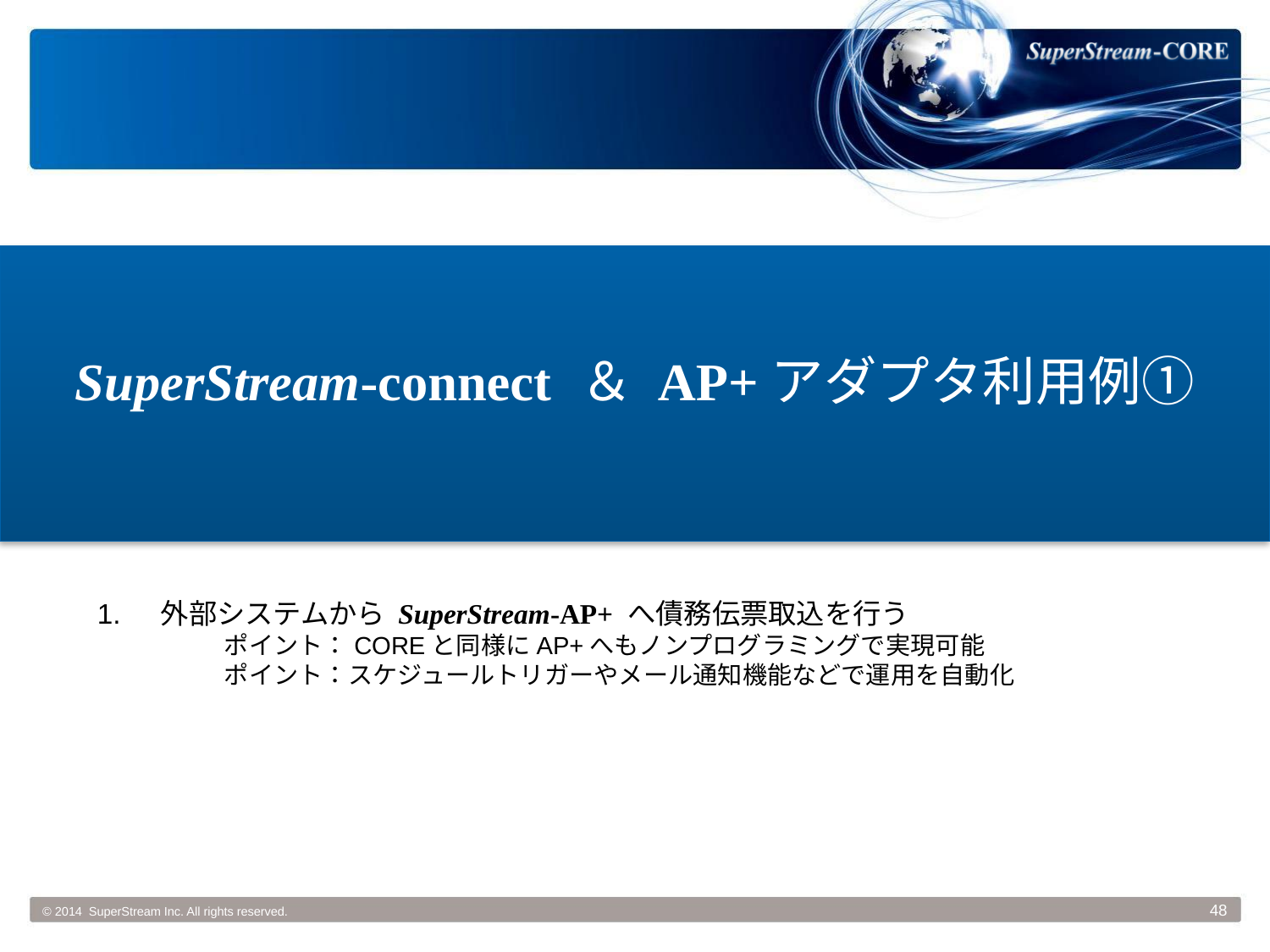

SuperStream-connect ＆ AP+アダプタ利用例①

外部システムから SuperStream-AP+ へ債務伝票取込を行う
	ポイント：COREと同様にAP+へもノンプログラミングで実現可能
	ポイント：スケジュールトリガーやメール通知機能などで運用を自動化
© 2014  SuperStream Inc. All rights reserved.
48